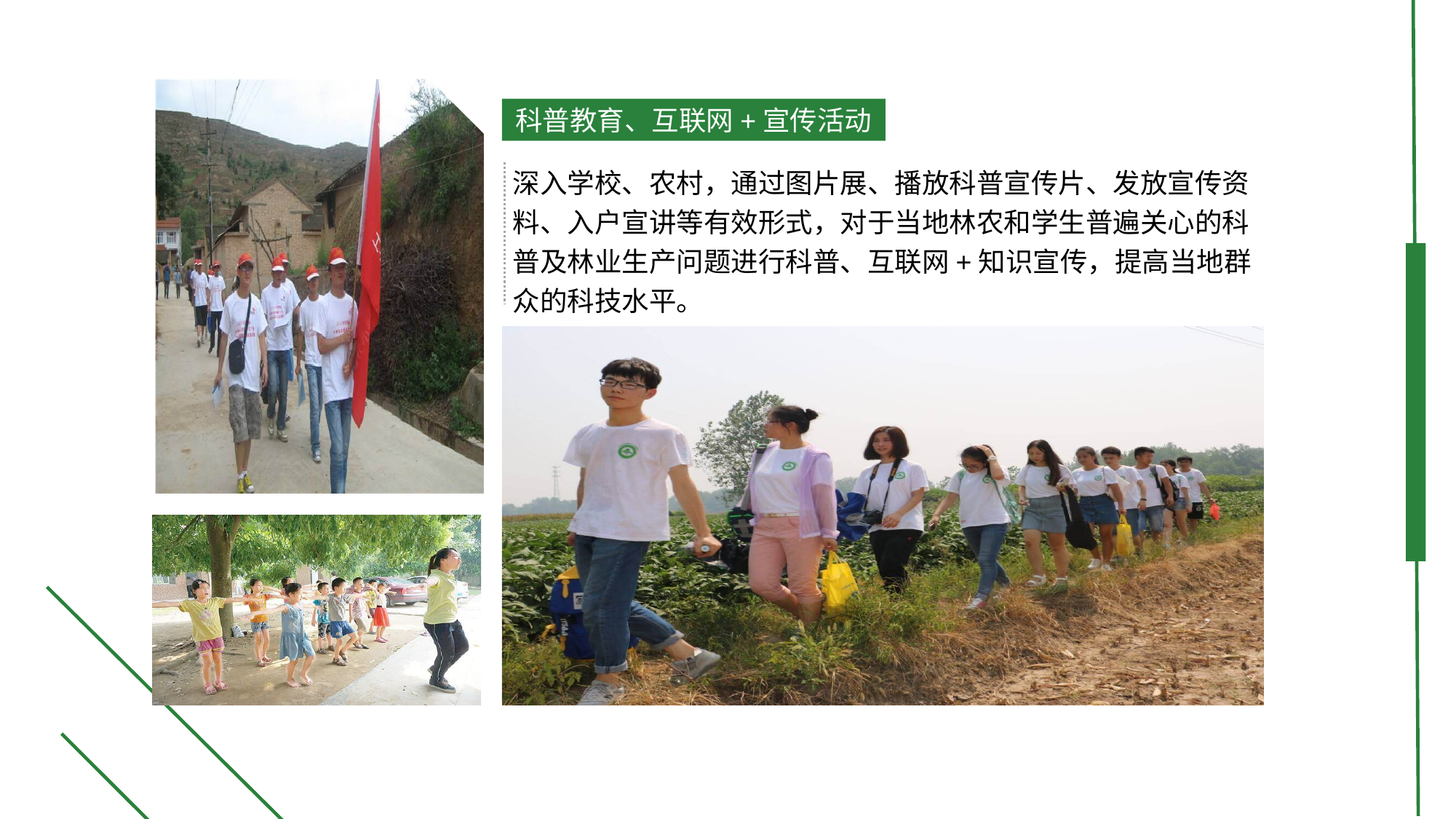

科普教育、互联网+宣传活动
深入学校、农村，通过图片展、播放科普宣传片、发放宣传资料、入户宣讲等有效形式，对于当地林农和学生普遍关心的科普及林业生产问题进行科普、互联网+知识宣传，提高当地群众的科技水平。